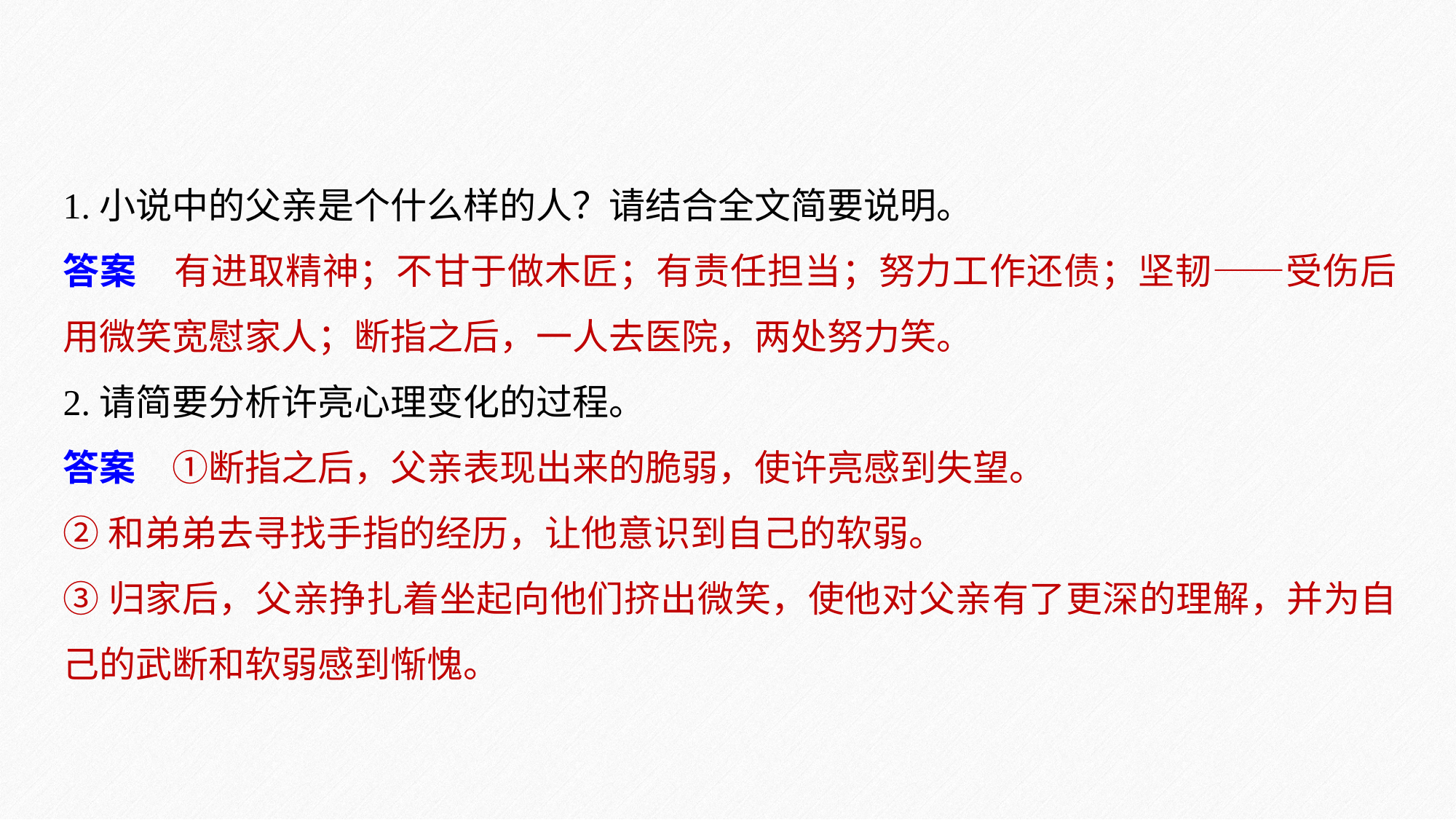

1.小说中的父亲是个什么样的人？请结合全文简要说明。

2.请简要分析许亮心理变化的过程。
答案　有进取精神；不甘于做木匠；有责任担当；努力工作还债；坚韧——受伤后用微笑宽慰家人；断指之后，一人去医院，两处努力笑。

答案　①断指之后，父亲表现出来的脆弱，使许亮感到失望。
②和弟弟去寻找手指的经历，让他意识到自己的软弱。
③归家后，父亲挣扎着坐起向他们挤出微笑，使他对父亲有了更深的理解，并为自己的武断和软弱感到惭愧。